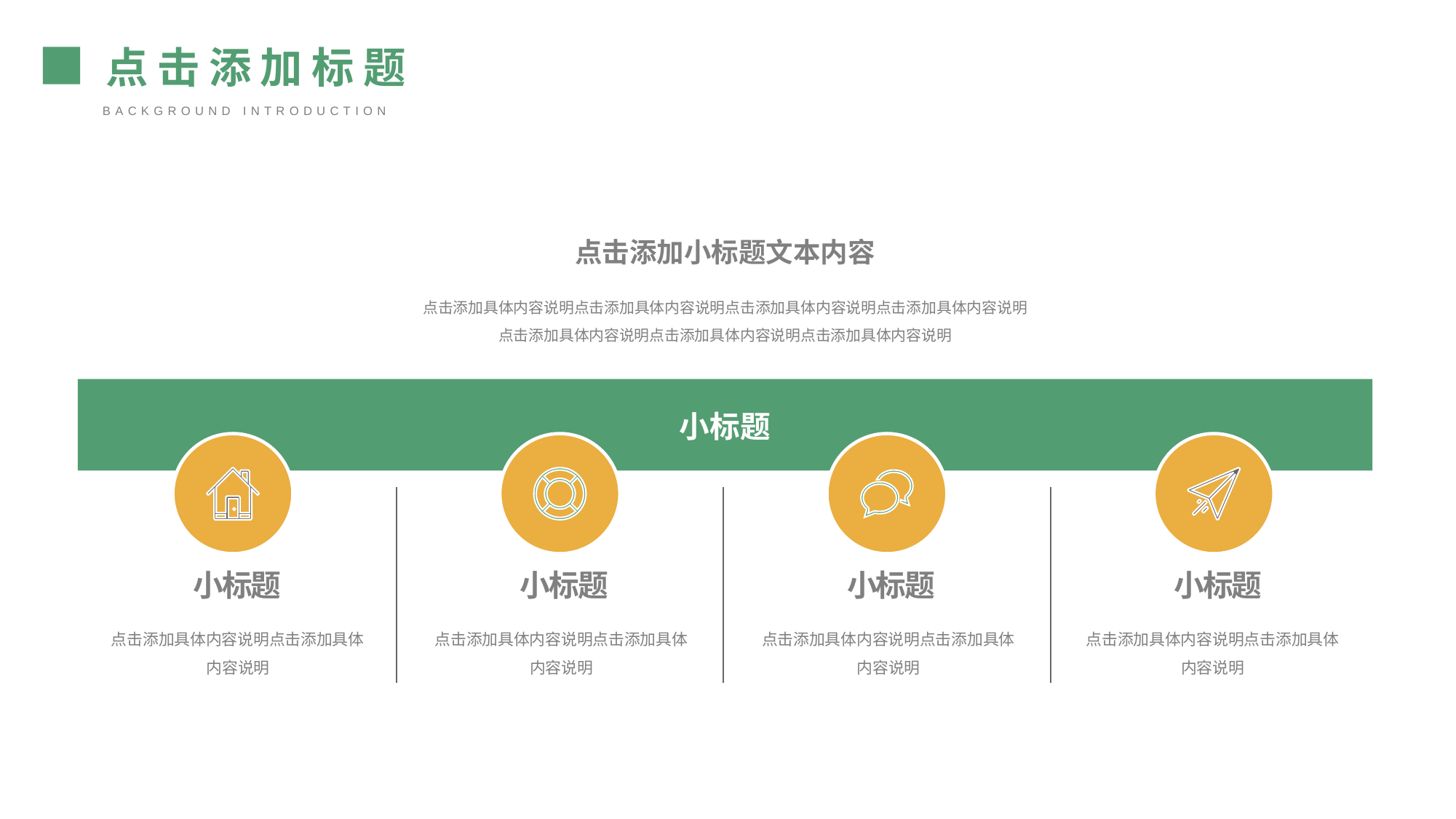

点击添加标题
background introduction

点击添加小标题文本内容
点击添加具体内容说明点击添加具体内容说明点击添加具体内容说明点击添加具体内容说明
点击添加具体内容说明点击添加具体内容说明点击添加具体内容说明
小标题

小标题
点击添加具体内容说明点击添加具体内容说明

小标题
点击添加具体内容说明点击添加具体内容说明

小标题
点击添加具体内容说明点击添加具体内容说明

小标题
点击添加具体内容说明点击添加具体内容说明